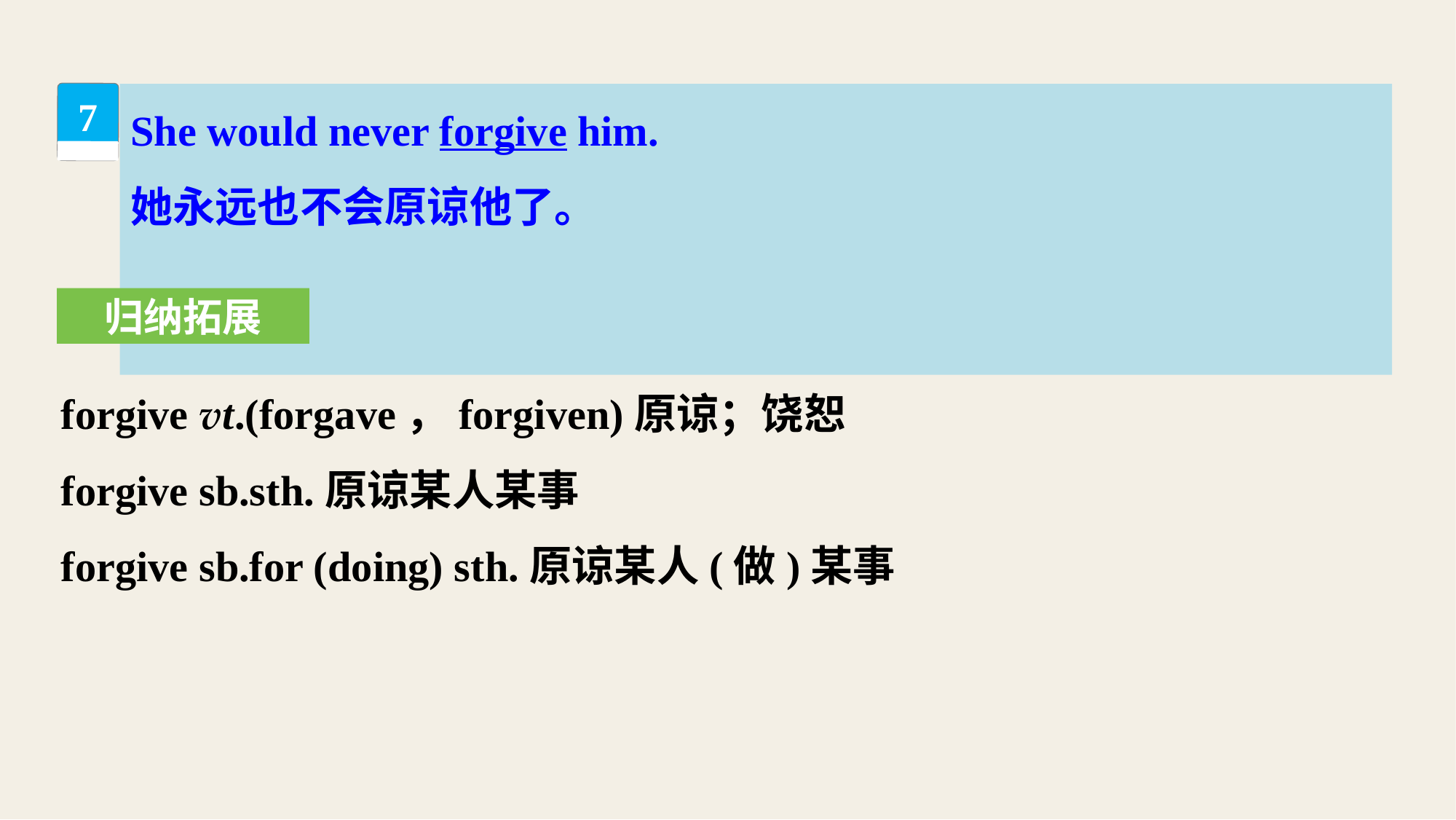

She would never forgive him.
她永远也不会原谅他了。

7

归纳拓展
forgive vt.(forgave，forgiven)原谅；饶恕
forgive sb.sth.原谅某人某事
forgive sb.for (doing) sth.原谅某人(做)某事